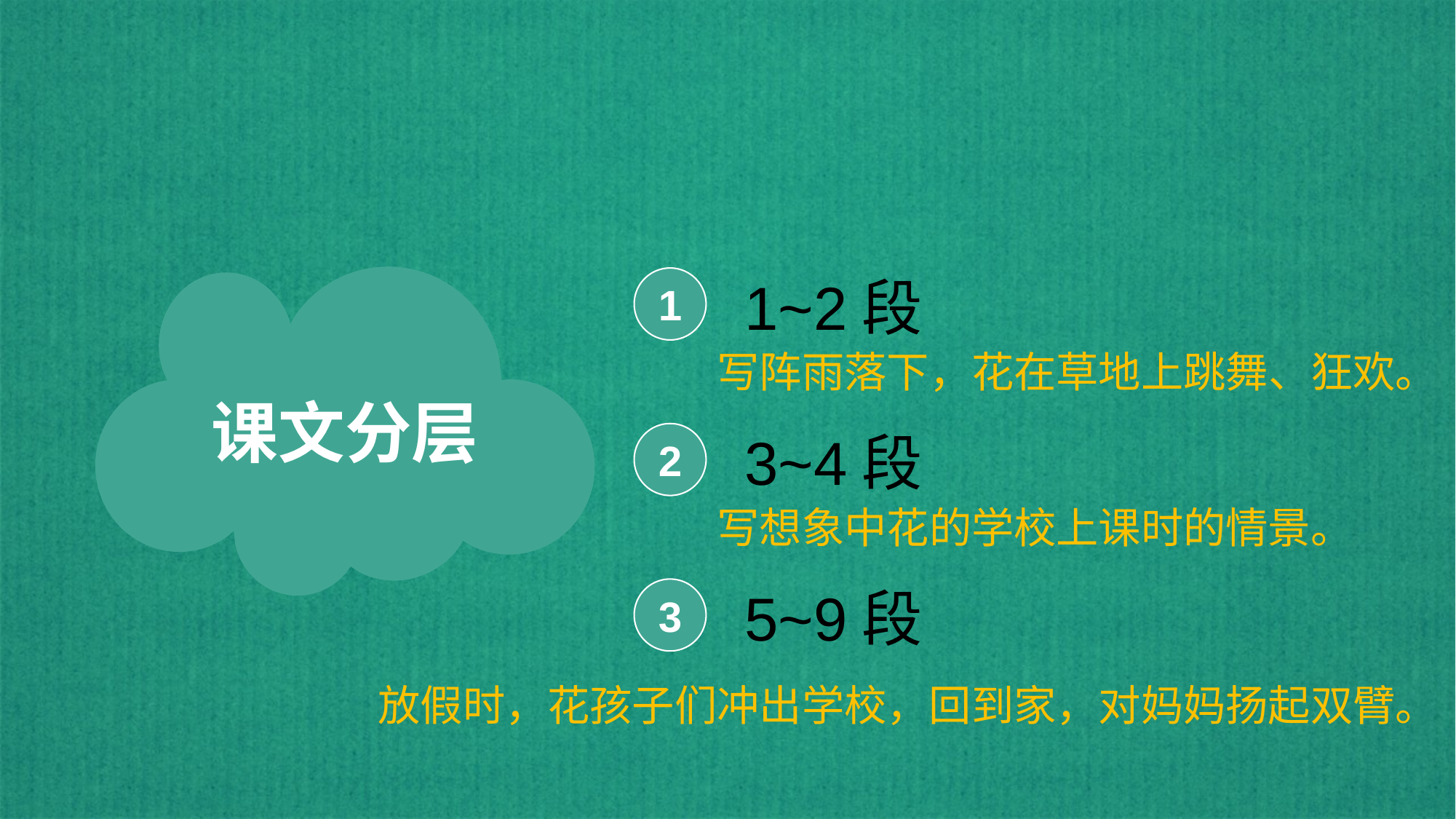

课文分层
1
1~2段
写阵雨落下，花在草地上跳舞、狂欢。
2
3~4段
写想象中花的学校上课时的情景。
3
5~9段
放假时，花孩子们冲出学校，回到家，对妈妈扬起双臂。